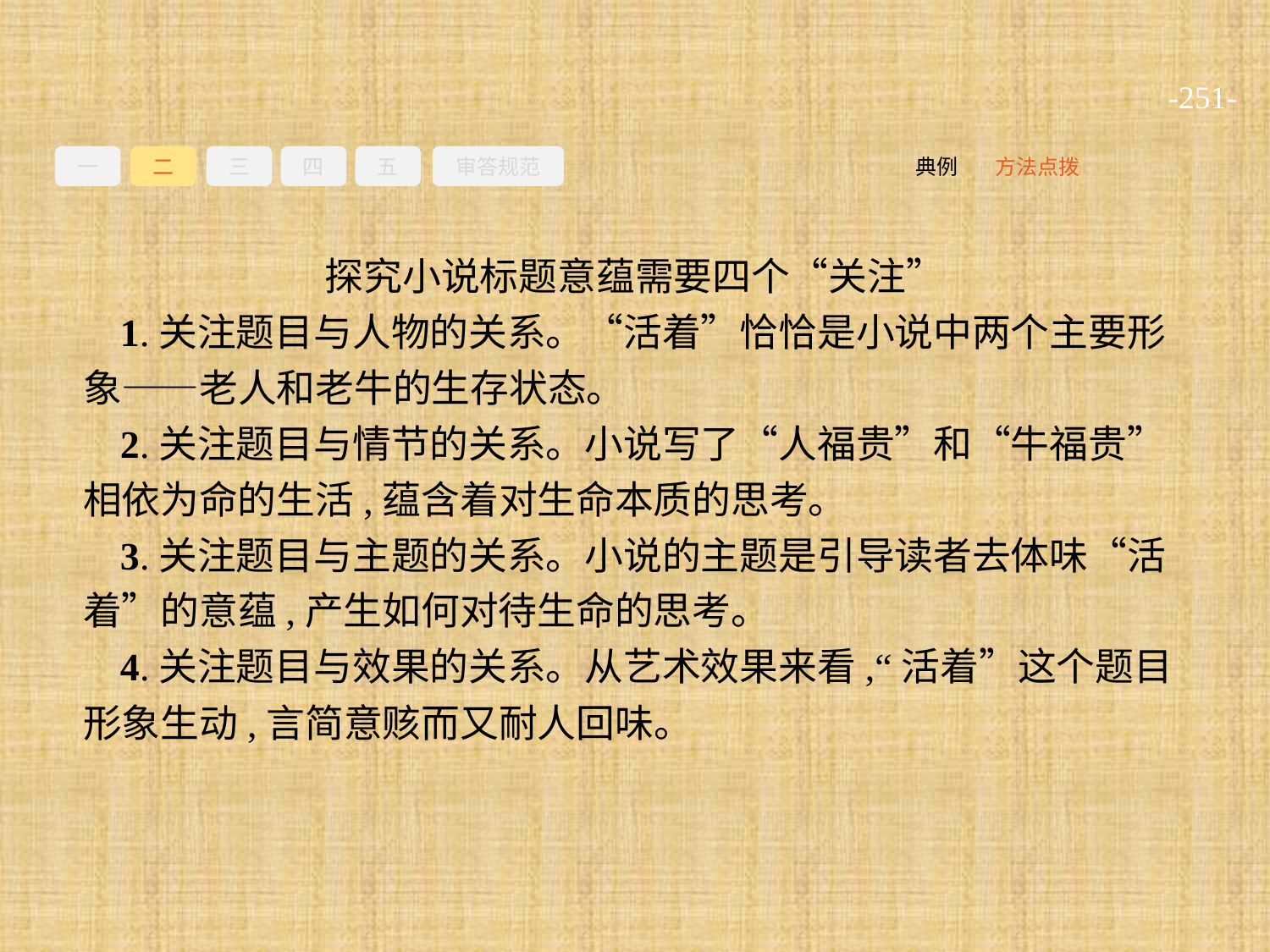

-251-
一
二
三
四
五
审答规范
方法点拨
典例
探究小说标题意蕴需要四个“关注”
1.关注题目与人物的关系。“活着”恰恰是小说中两个主要形象——老人和老牛的生存状态。
2.关注题目与情节的关系。小说写了“人福贵”和“牛福贵”相依为命的生活,蕴含着对生命本质的思考。
3.关注题目与主题的关系。小说的主题是引导读者去体味“活着”的意蕴,产生如何对待生命的思考。
4.关注题目与效果的关系。从艺术效果来看,“活着”这个题目形象生动,言简意赅而又耐人回味。